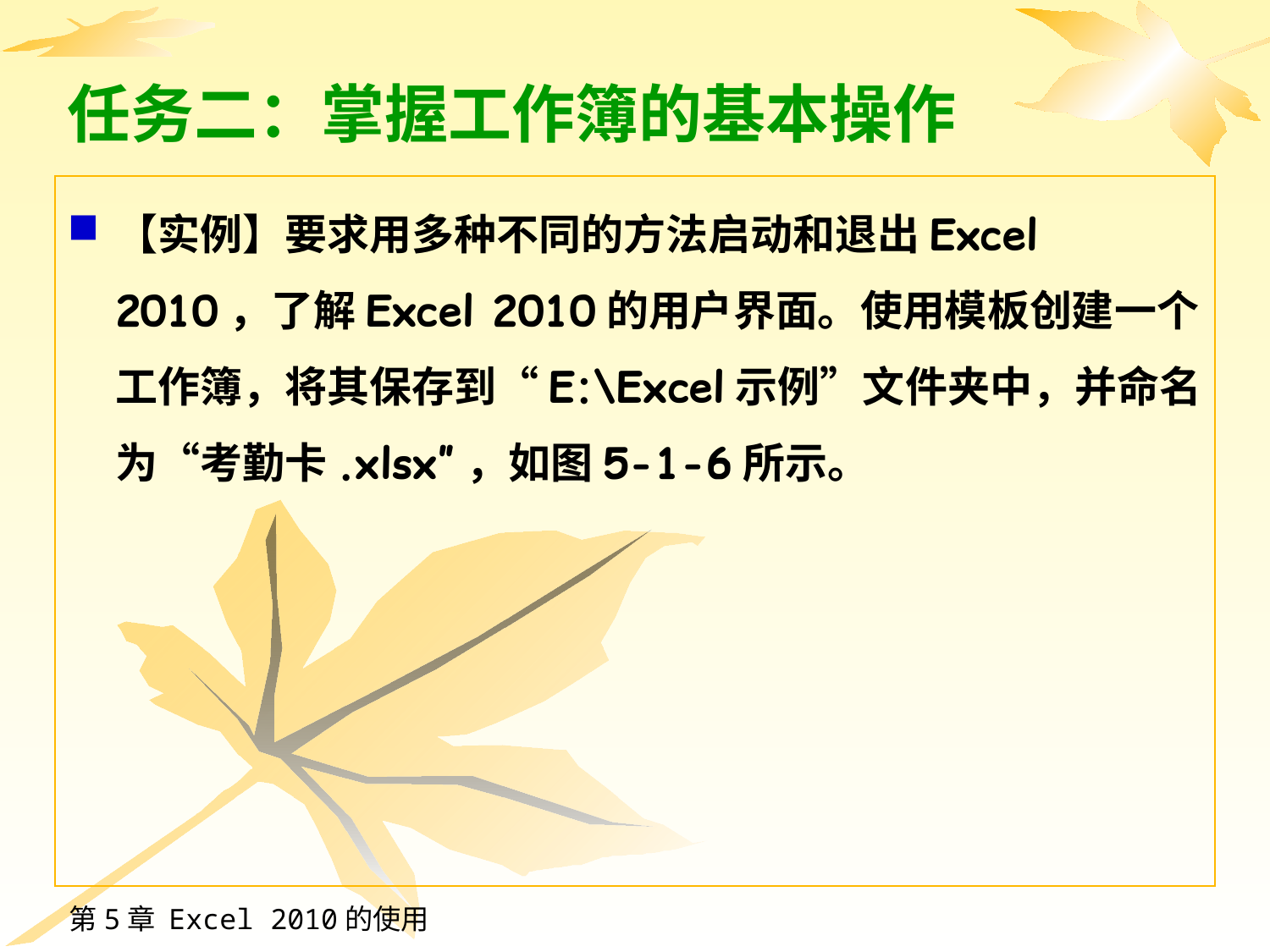

# 任务二：掌握工作簿的基本操作
【实例】要求用多种不同的方法启动和退出Excel 2010，了解Excel 2010的用户界面。使用模板创建一个工作簿，将其保存到“E:\Excel示例”文件夹中，并命名为“考勤卡.xlsx”，如图5-1-6所示。